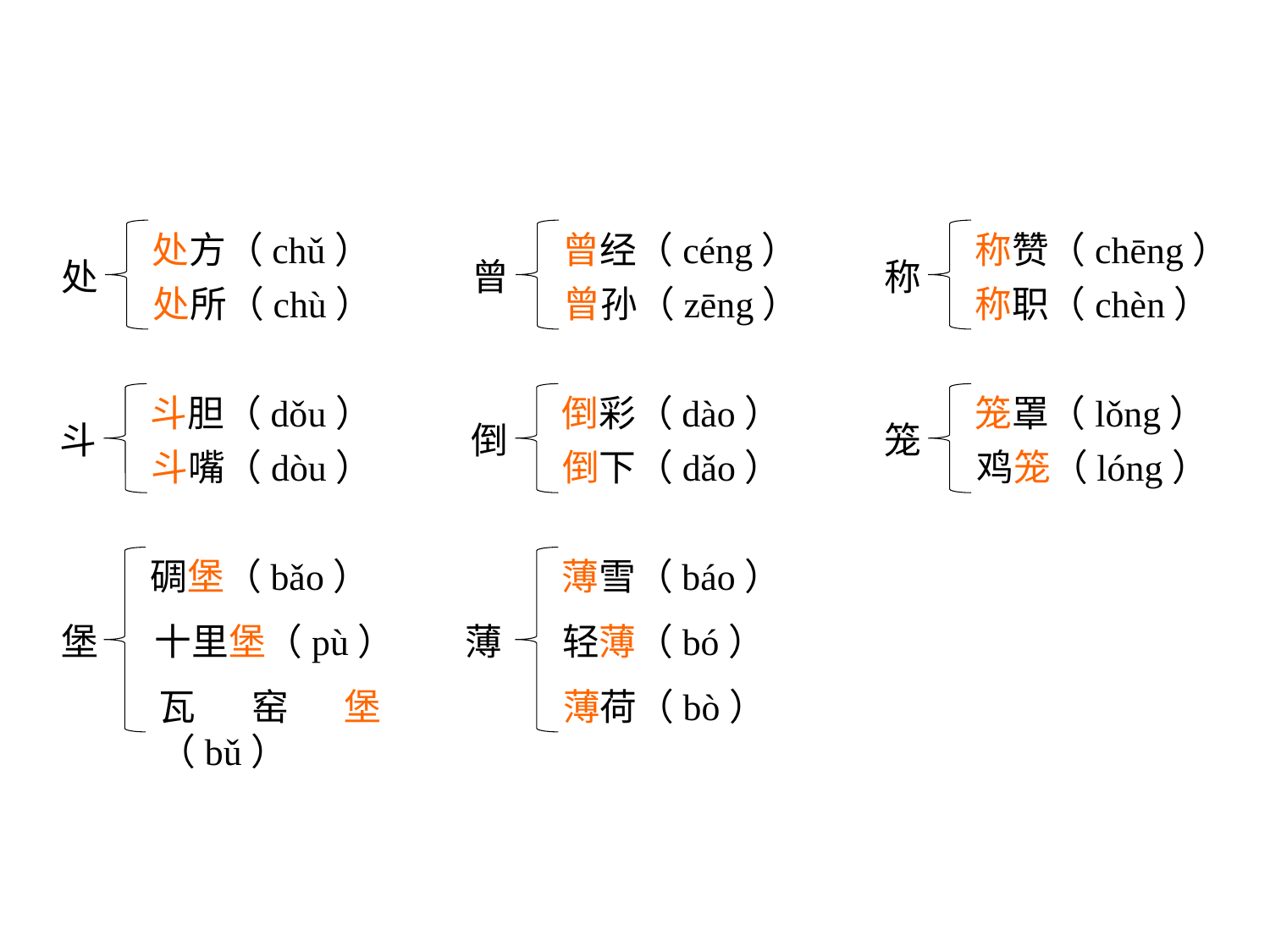

处方（chǔ）
处
处所（chù）

曾经（céng）
曾
曾孙（zēng）

称赞（chēng）
称
称职（chèn）

斗胆（dǒu）
斗
斗嘴（dòu）

倒彩（dào）
倒
倒下（dǎo）

笼罩（lǒng）
笼
鸡笼（lóng）

碉堡（bǎo）
堡
十里堡（pù）

薄雪（báo）
薄
轻薄（bó）
瓦窑堡（bǔ）
薄荷（bò）